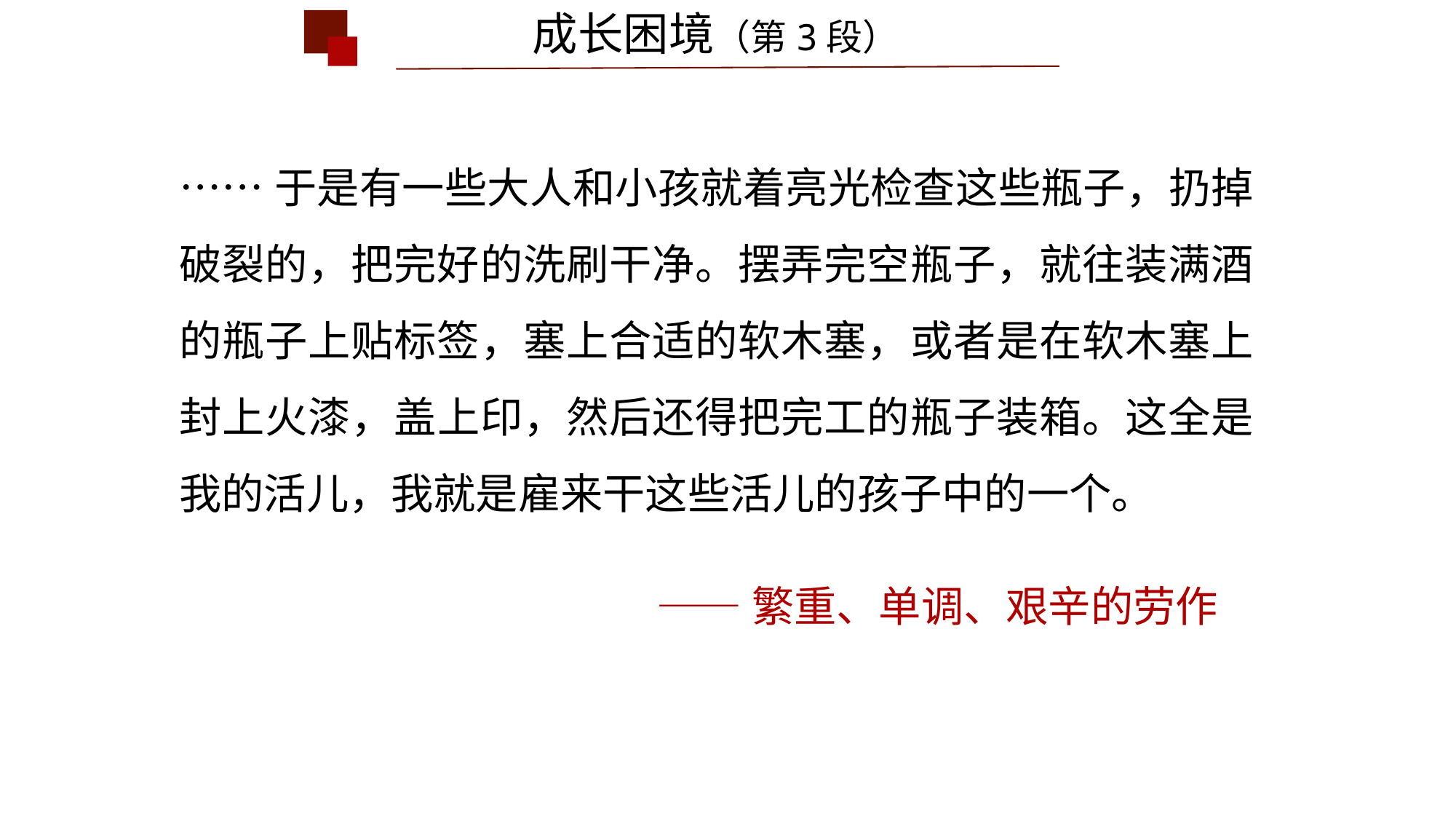

成长困境（第3段）

……于是有一些大人和小孩就着亮光检查这些瓶子，扔掉破裂的，把完好的洗刷干净。摆弄完空瓶子，就往装满酒的瓶子上贴标签，塞上合适的软木塞，或者是在软木塞上封上火漆，盖上印，然后还得把完工的瓶子装箱。这全是我的活儿，我就是雇来干这些活儿的孩子中的一个。
——繁重、单调、艰辛的劳作